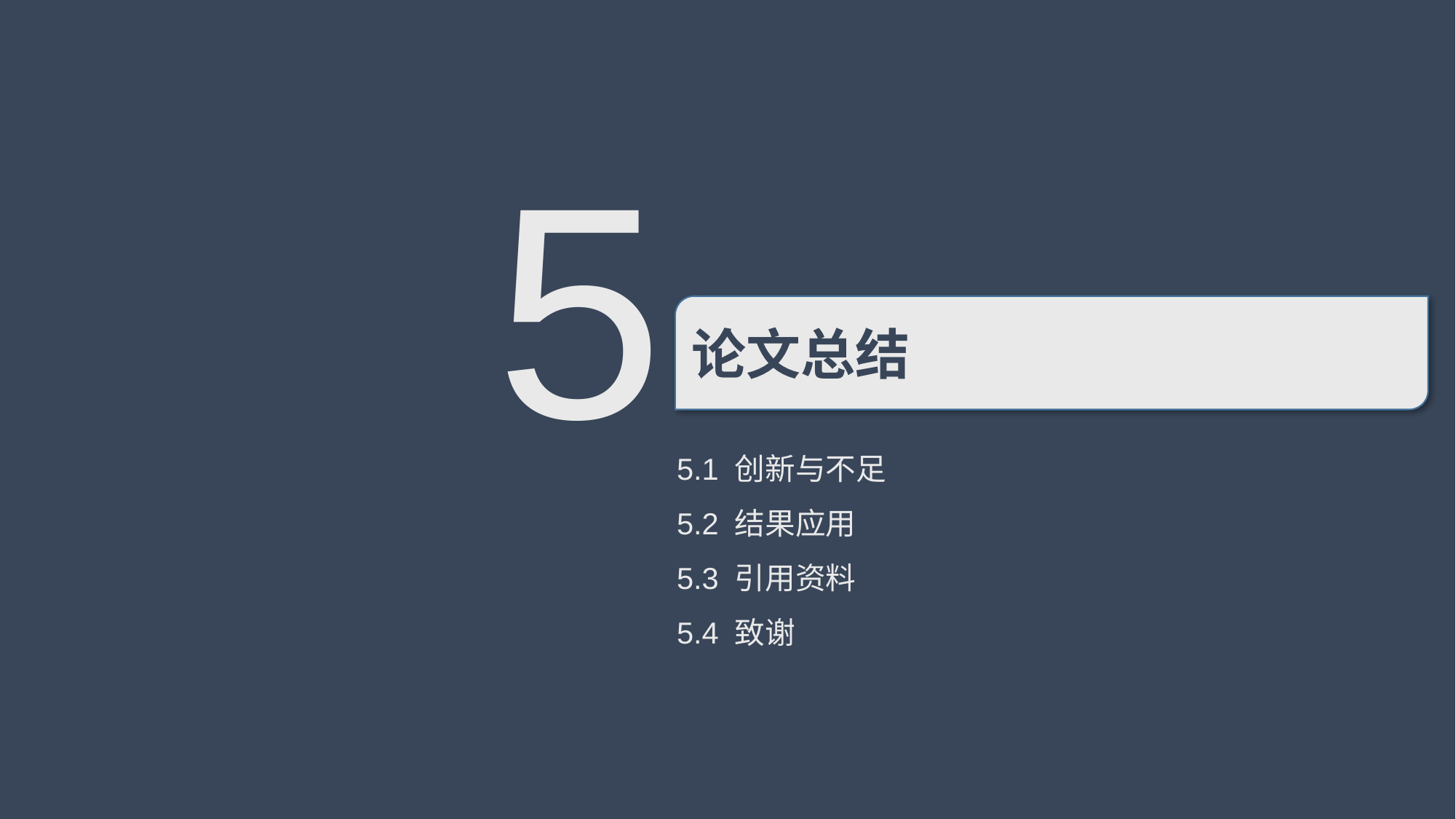

5
论文总结
5.1 创新与不足
5.2 结果应用
5.3 引用资料
5.4 致谢